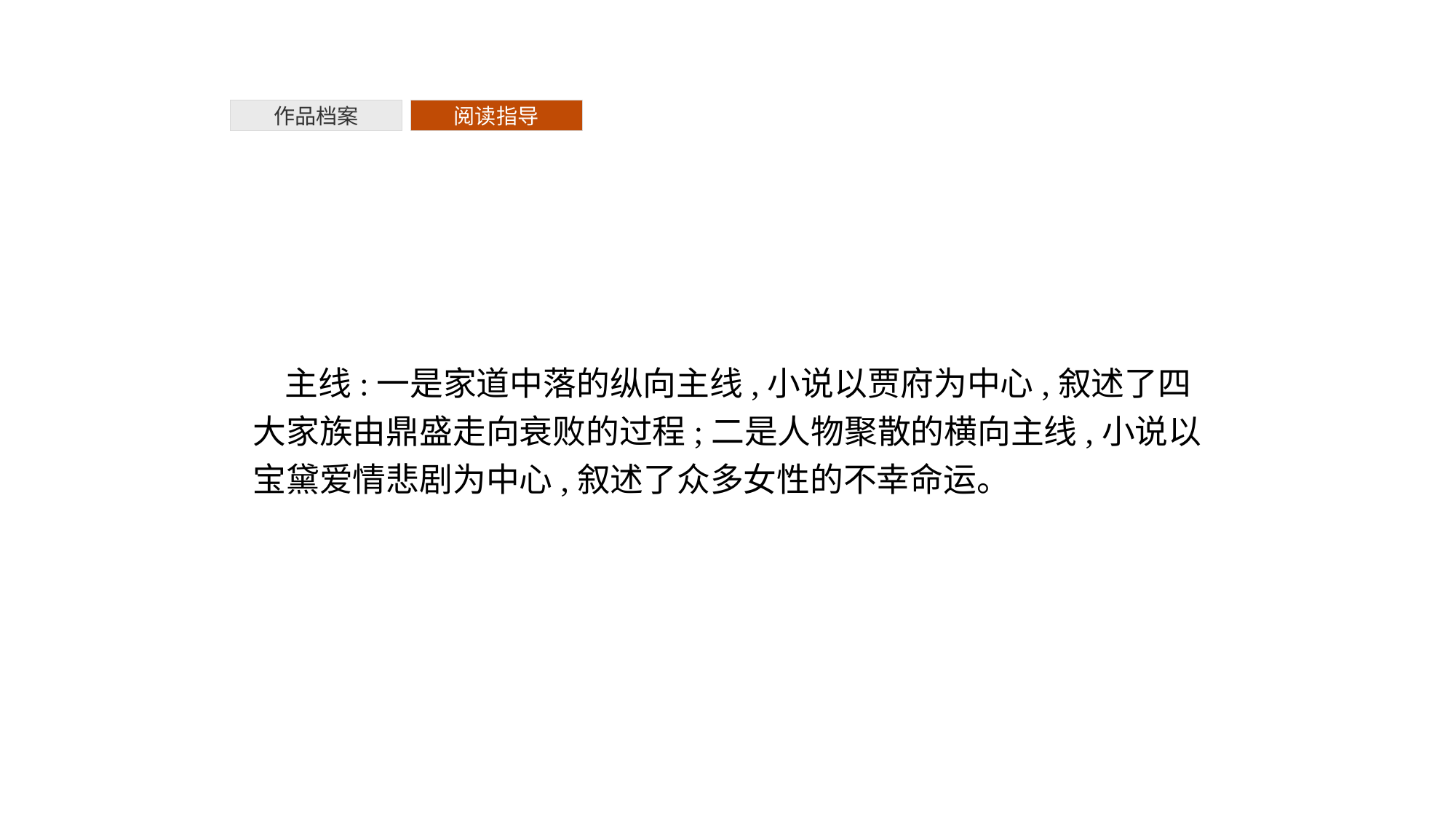

作品档案
阅读指导
主线:一是家道中落的纵向主线,小说以贾府为中心,叙述了四大家族由鼎盛走向衰败的过程;二是人物聚散的横向主线,小说以宝黛爱情悲剧为中心,叙述了众多女性的不幸命运。